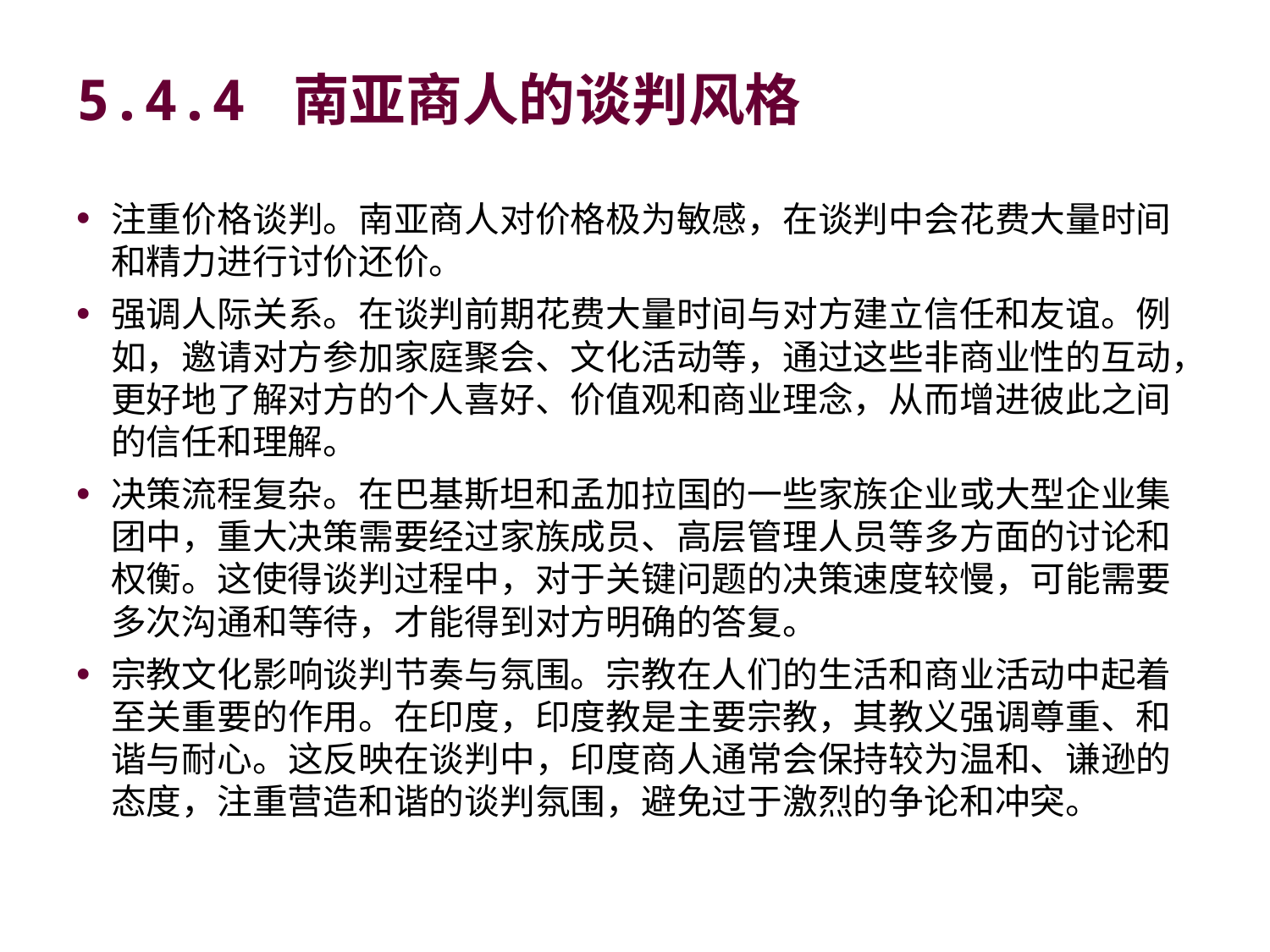

# 5.4.4 南亚商人的谈判风格
注重价格谈判。南亚商人对价格极为敏感，在谈判中会花费大量时间和精力进行讨价还价。
强调人际关系。在谈判前期花费大量时间与对方建立信任和友谊。例如，邀请对方参加家庭聚会、文化活动等，通过这些非商业性的互动，更好地了解对方的个人喜好、价值观和商业理念，从而增进彼此之间的信任和理解。
决策流程复杂。在巴基斯坦和孟加拉国的一些家族企业或大型企业集团中，重大决策需要经过家族成员、高层管理人员等多方面的讨论和权衡。这使得谈判过程中，对于关键问题的决策速度较慢，可能需要多次沟通和等待，才能得到对方明确的答复。
宗教文化影响谈判节奏与氛围。宗教在人们的生活和商业活动中起着至关重要的作用。在印度，印度教是主要宗教，其教义强调尊重、和谐与耐心。这反映在谈判中，印度商人通常会保持较为温和、谦逊的态度，注重营造和谐的谈判氛围，避免过于激烈的争论和冲突。